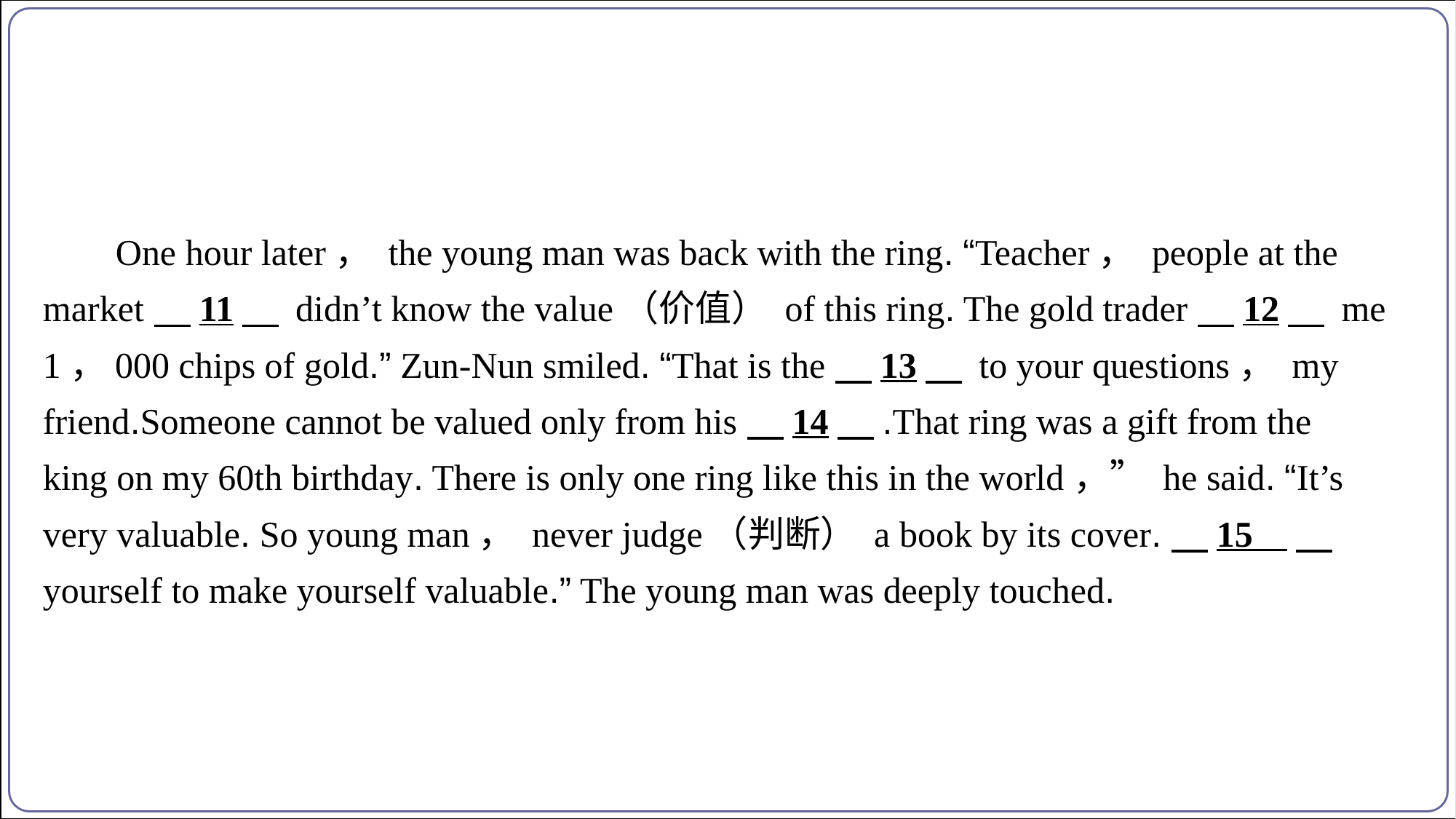

One hour later， the young man was back with the ring. “Teacher， people at the
market  　11　 didn’t know the value（价值） of this ring. The gold trader  　12　 me
1，000 chips of gold.” Zun-Nun smiled. “That is the  　13　 to your questions， my
friend.Someone cannot be valued only from his  　14　.That ring was a gift from the
king on my 60th birthday. There is only one ring like this in the world，” he said. “It’s
very valuable. So young man， never judge（判断） a book by its cover.  　1511　
yourself to make yourself valuable.” The young man was deeply touched.